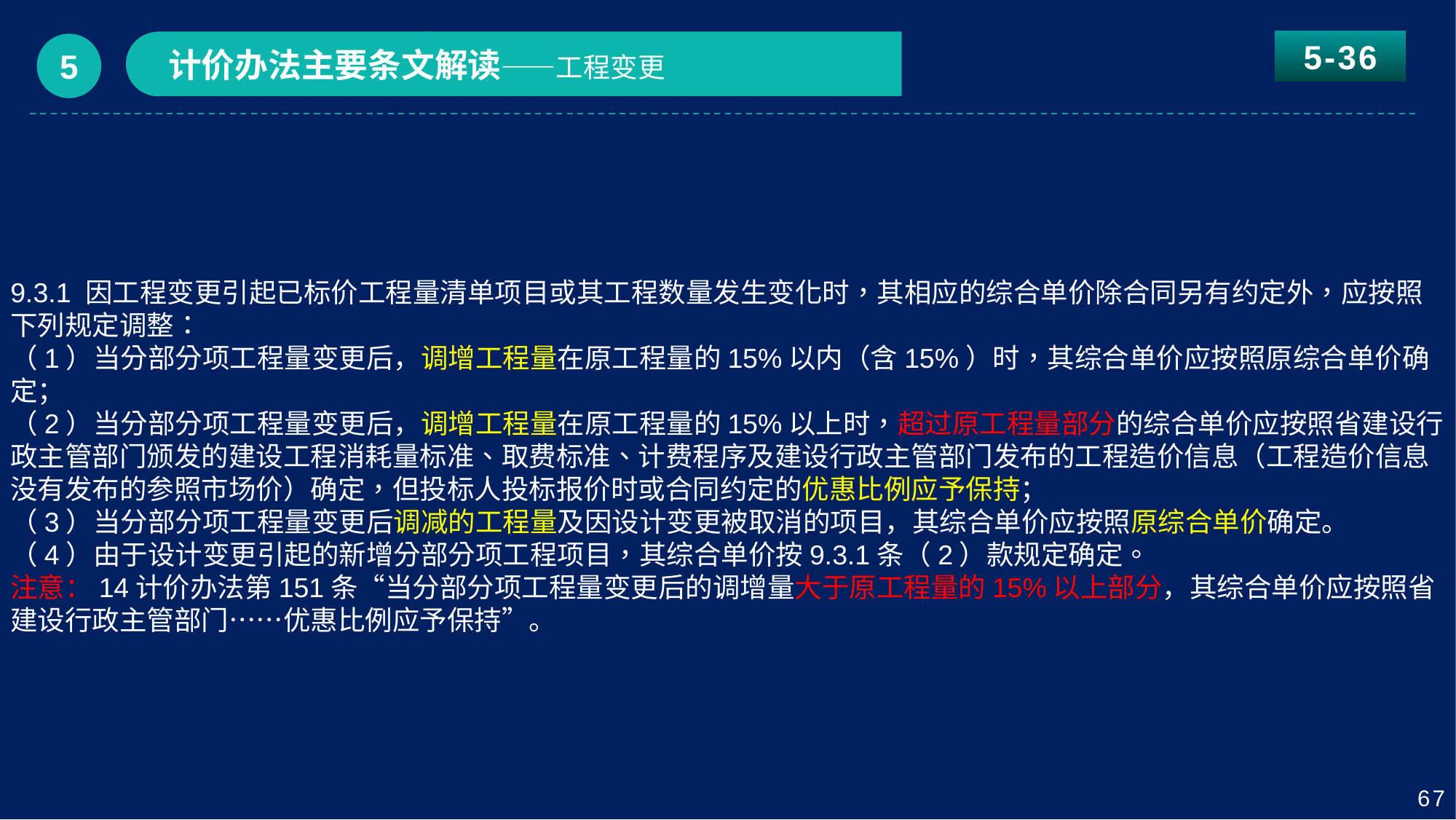

5-36
计价办法主要条文解读——工程变更

5
9.3.1 因工程变更引起已标价工程量清单项目或其工程数量发生变化时，其相应的综合单价除合同另有约定外，应按照下列规定调整：
（1）当分部分项工程量变更后，调增工程量在原工程量的15%以内（含15%）时，其综合单价应按照原综合单价确定；
（2）当分部分项工程量变更后，调增工程量在原工程量的15%以上时，超过原工程量部分的综合单价应按照省建设行政主管部门颁发的建设工程消耗量标准、取费标准、计费程序及建设行政主管部门发布的工程造价信息（工程造价信息没有发布的参照市场价）确定，但投标人投标报价时或合同约定的优惠比例应予保持；
（3）当分部分项工程量变更后调减的工程量及因设计变更被取消的项目，其综合单价应按照原综合单价确定。
（4）由于设计变更引起的新增分部分项工程项目，其综合单价按9.3.1条（2）款规定确定。
注意：14计价办法第151条“当分部分项工程量变更后的调增量大于原工程量的15%以上部分，其综合单价应按照省建设行政主管部门……优惠比例应予保持”。
67